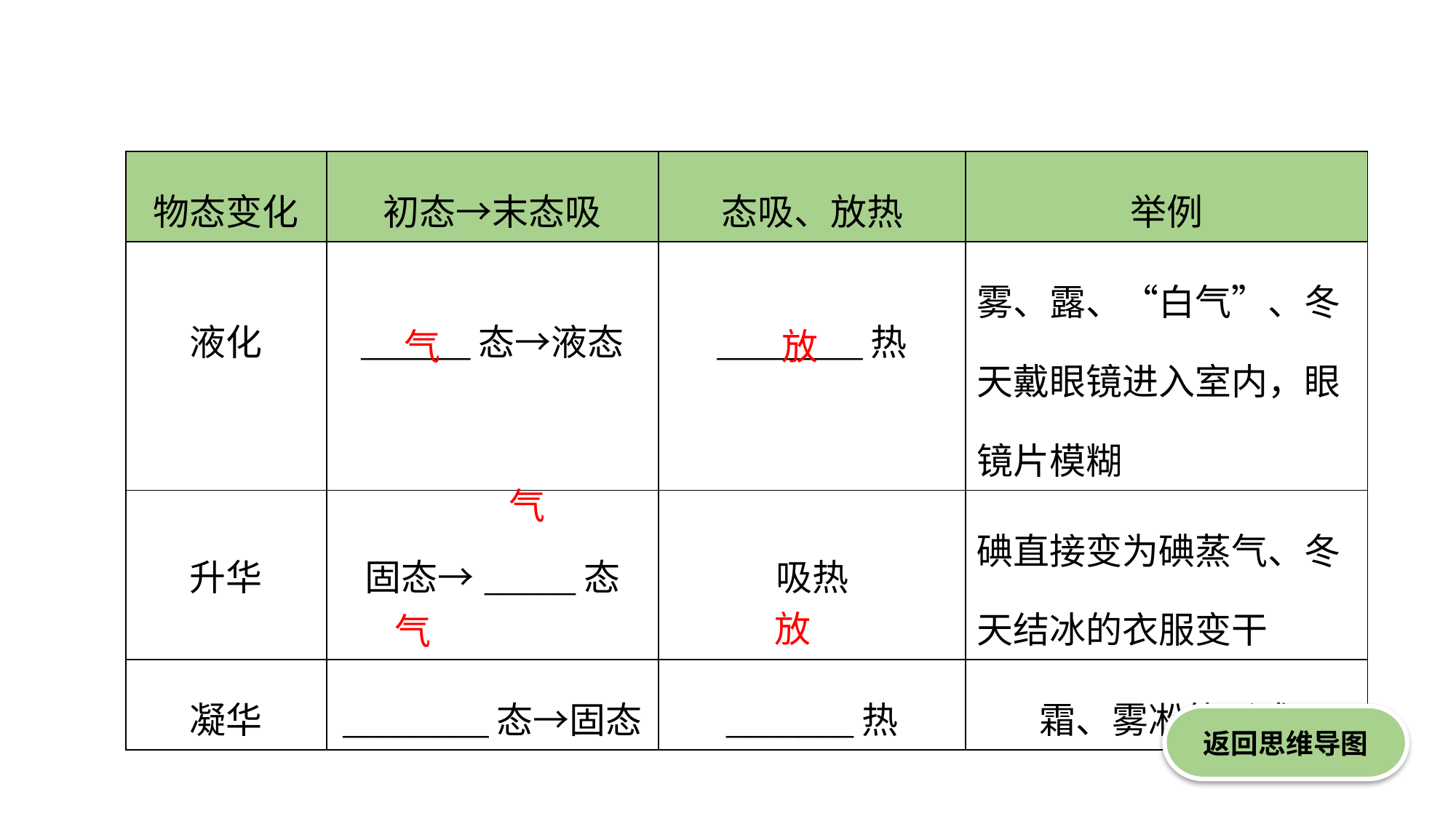

| 物态变化 | 初态→末态吸 | 态吸、放热 | 举例 |
| --- | --- | --- | --- |
| 液化 | \_\_\_\_\_\_态→液态 | \_\_\_\_\_\_\_\_热 | 雾、露、“白气”、冬天戴眼镜进入室内，眼镜片模糊 |
| 升华 | 固态→\_\_\_\_\_态 | 吸热 | 碘直接变为碘蒸气、冬天结冰的衣服变干 |
| 凝华 | \_\_\_\_\_\_\_\_态→固态 | \_\_\_\_\_\_\_热 | 霜、雾凇的形成 |
放
气
气
放
气
返回思维导图